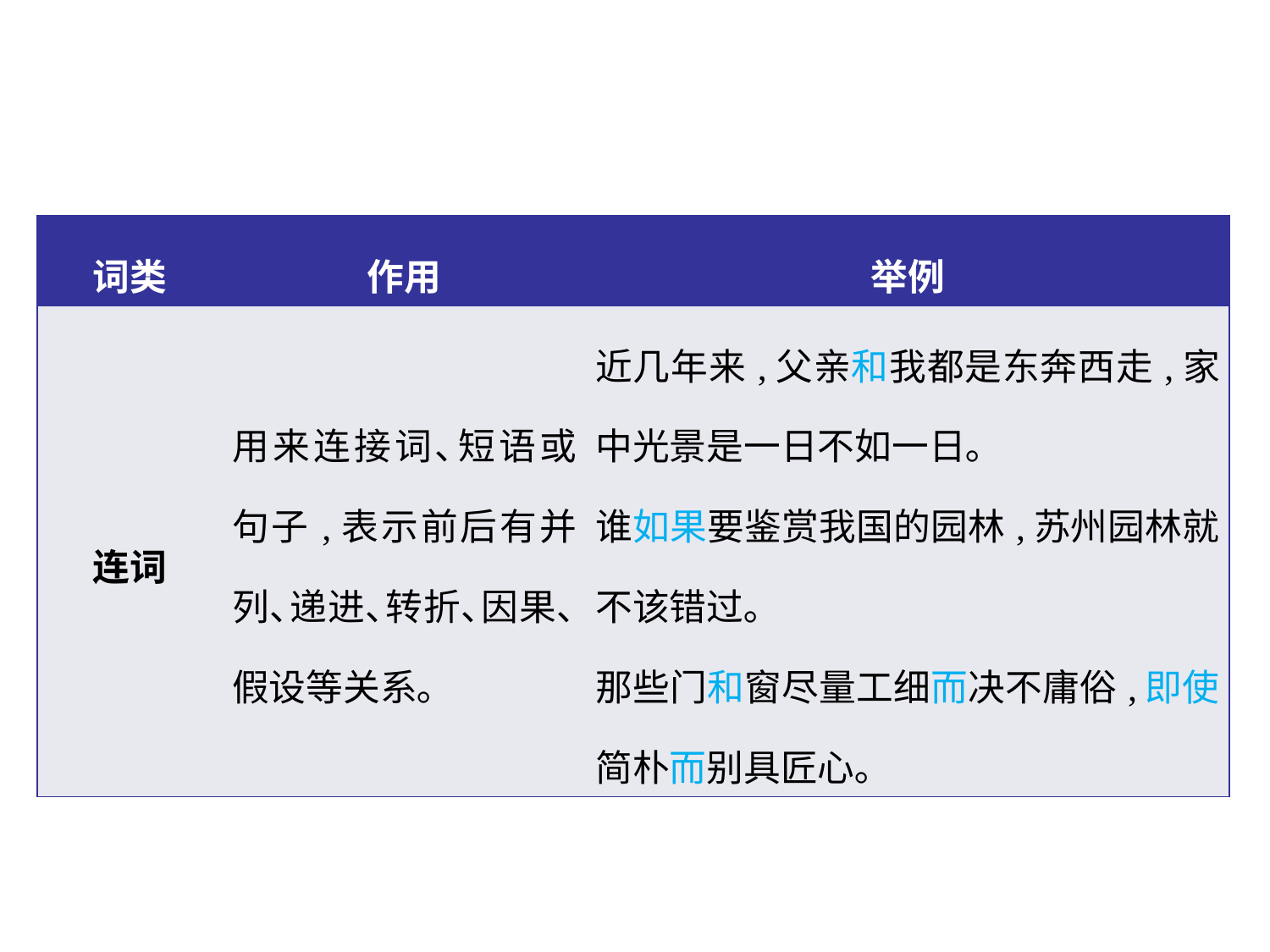

| 词类 | 作用 | 举例 |
| --- | --- | --- |
| 连词 | 用来连接词､短语或句子,表示前后有并列､递进､转折､因果､假设等关系｡ | 近几年来,父亲和我都是东奔西走,家中光景是一日不如一日｡ 谁如果要鉴赏我国的园林,苏州园林就不该错过｡ 那些门和窗尽量工细而决不庸俗,即使简朴而别具匠心｡ |